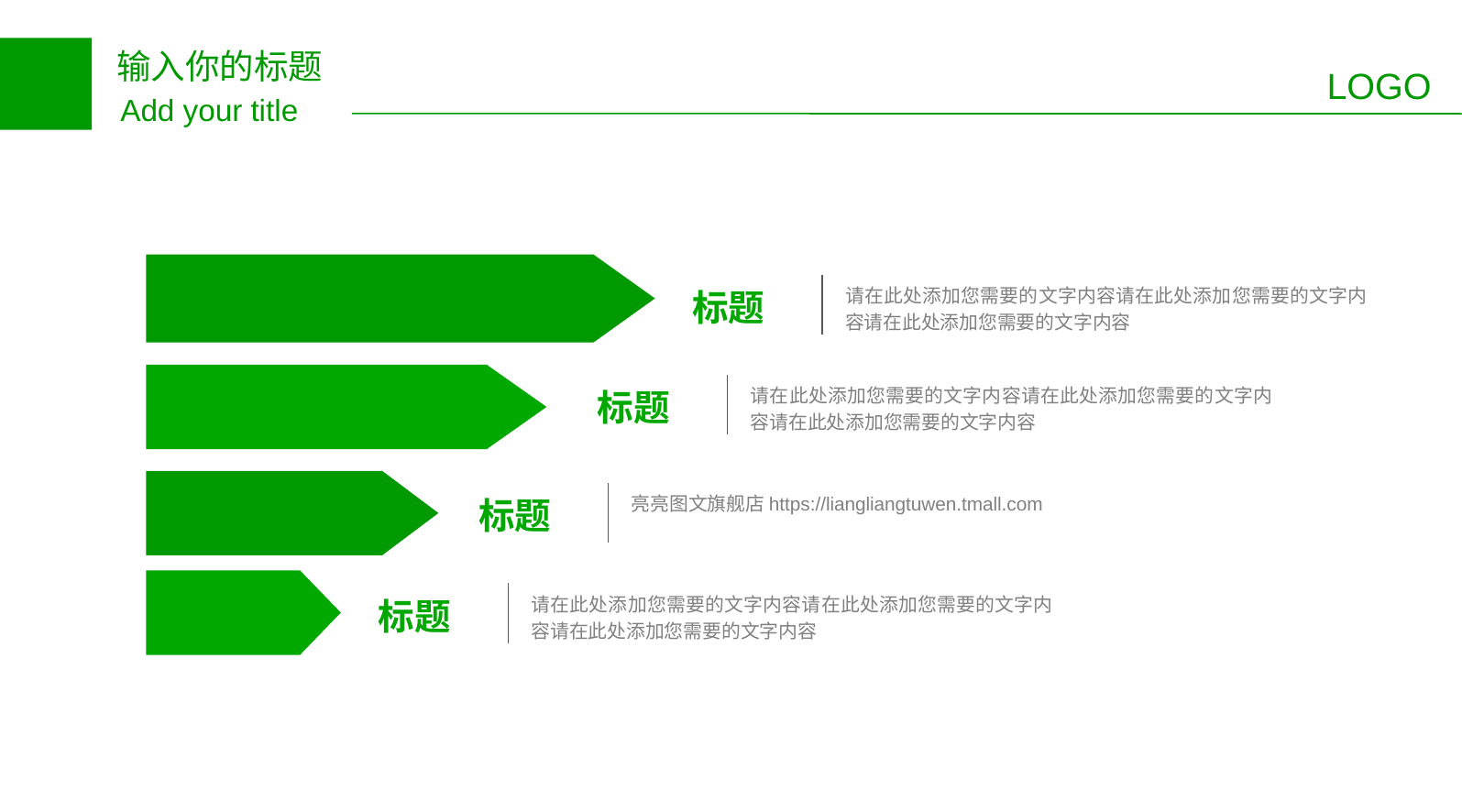

标题
请在此处添加您需要的文字内容请在此处添加您需要的文字内容请在此处添加您需要的文字内容

标题
请在此处添加您需要的文字内容请在此处添加您需要的文字内容请在此处添加您需要的文字内容

标题
亮亮图文旗舰店https://liangliangtuwen.tmall.com

标题
请在此处添加您需要的文字内容请在此处添加您需要的文字内容请在此处添加您需要的文字内容